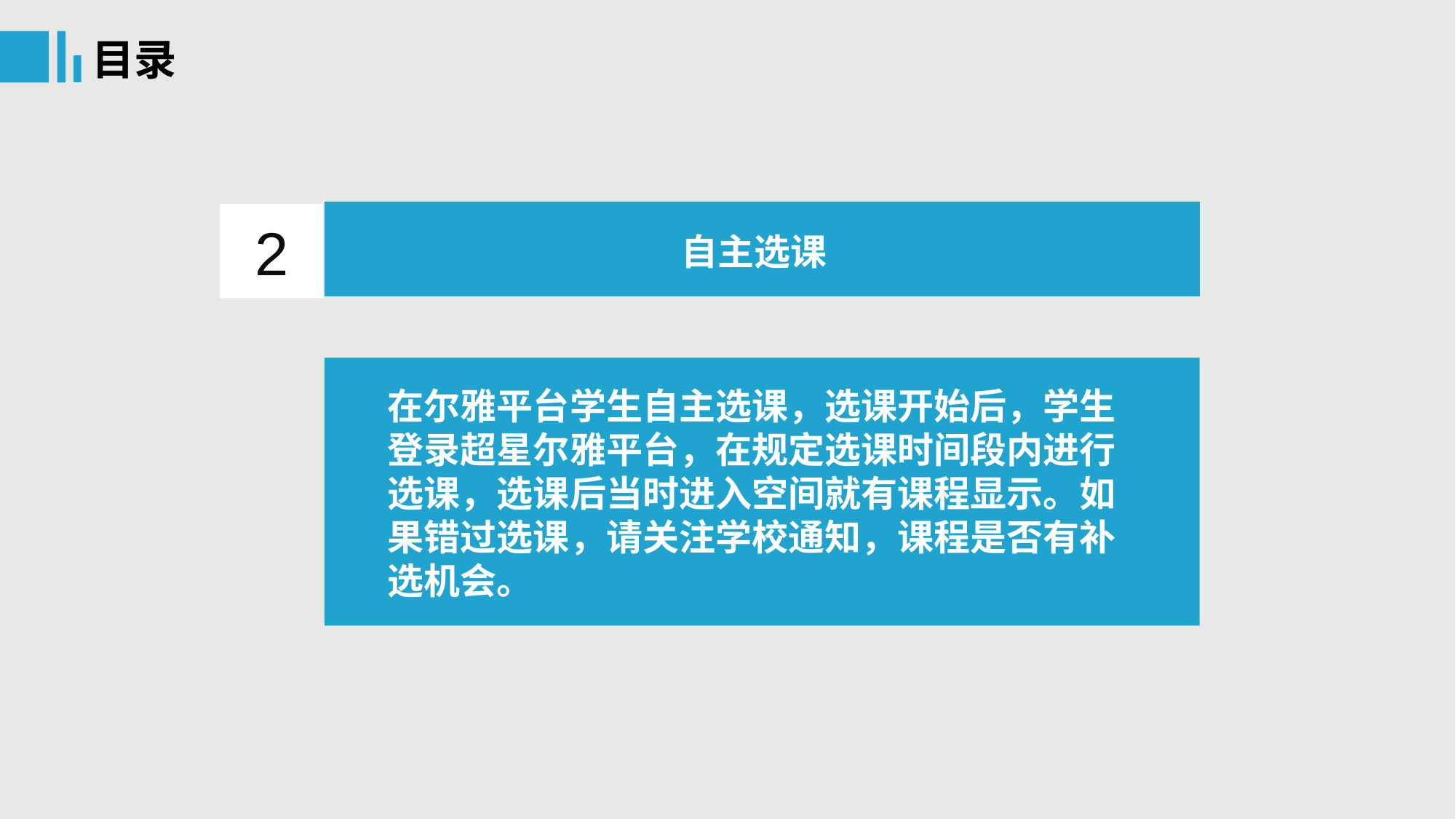

目录

2
自主选课

在尔雅平台学生自主选课，选课开始后，学生登录超星尔雅平台，在规定选课时间段内进行选课，选课后当时进入空间就有课程显示。如果错过选课，请关注学校通知，课程是否有补选机会。